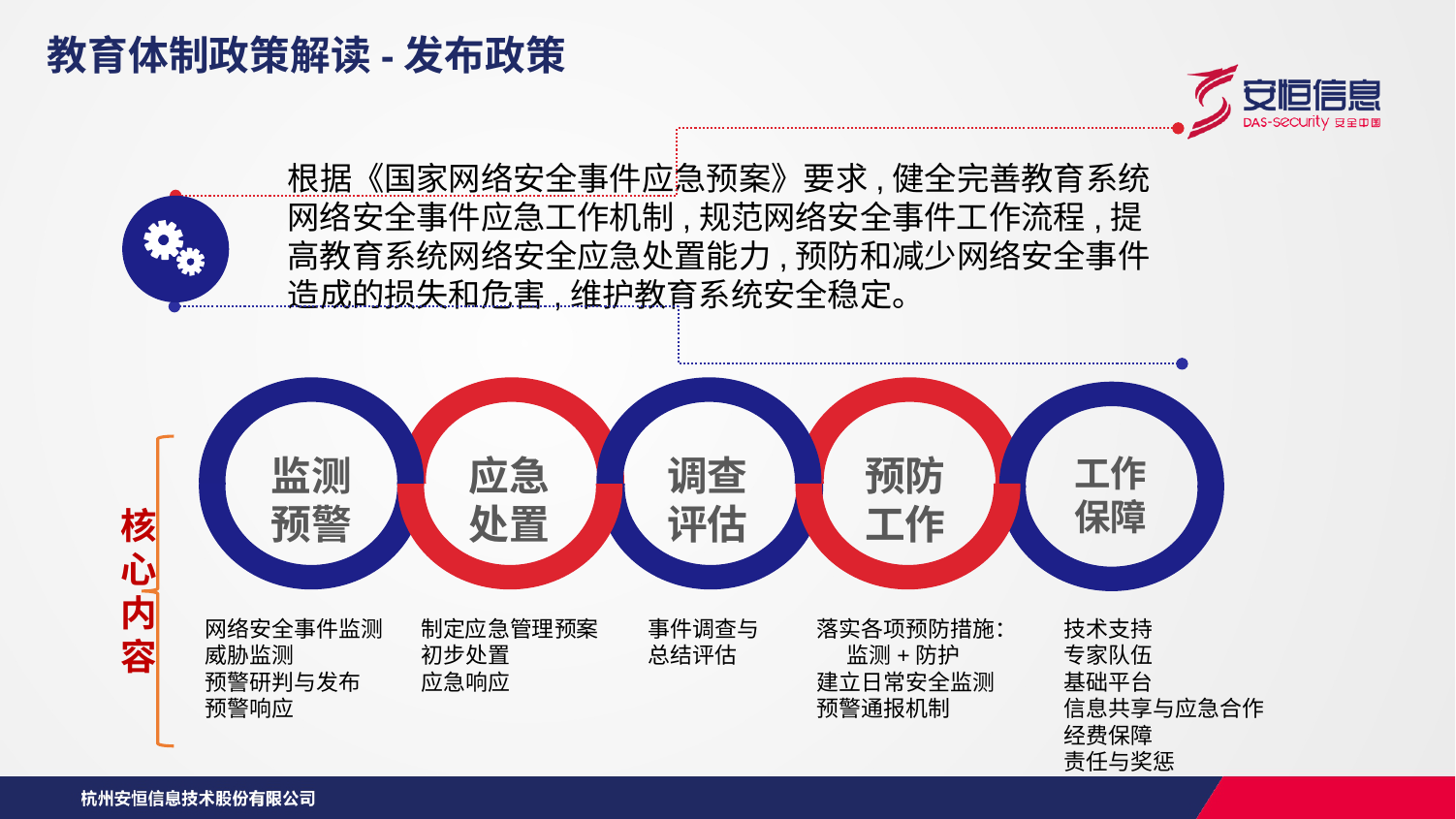

教育体制政策解读-发布政策
根据《国家网络安全事件应急预案》要求,健全完善教育系统网络安全事件应急工作机制,规范网络安全事件工作流程,提高教育系统网络安全应急处置能力,预防和减少网络安全事件造成的损失和危害,维护教育系统安全稳定。

监测
预警
应急
处置
调查
评估
预防
工作
工作
保障

核
心
内
容
制定应急管理预案
初步处置
应急响应
事件调查与
总结评估
落实各项预防措施：
     监测+防护
建立日常安全监测预警通报机制
技术支持
专家队伍
基础平台
信息共享与应急合作
经费保障
责任与奖惩
网络安全事件监测
威胁监测
预警研判与发布
预警响应